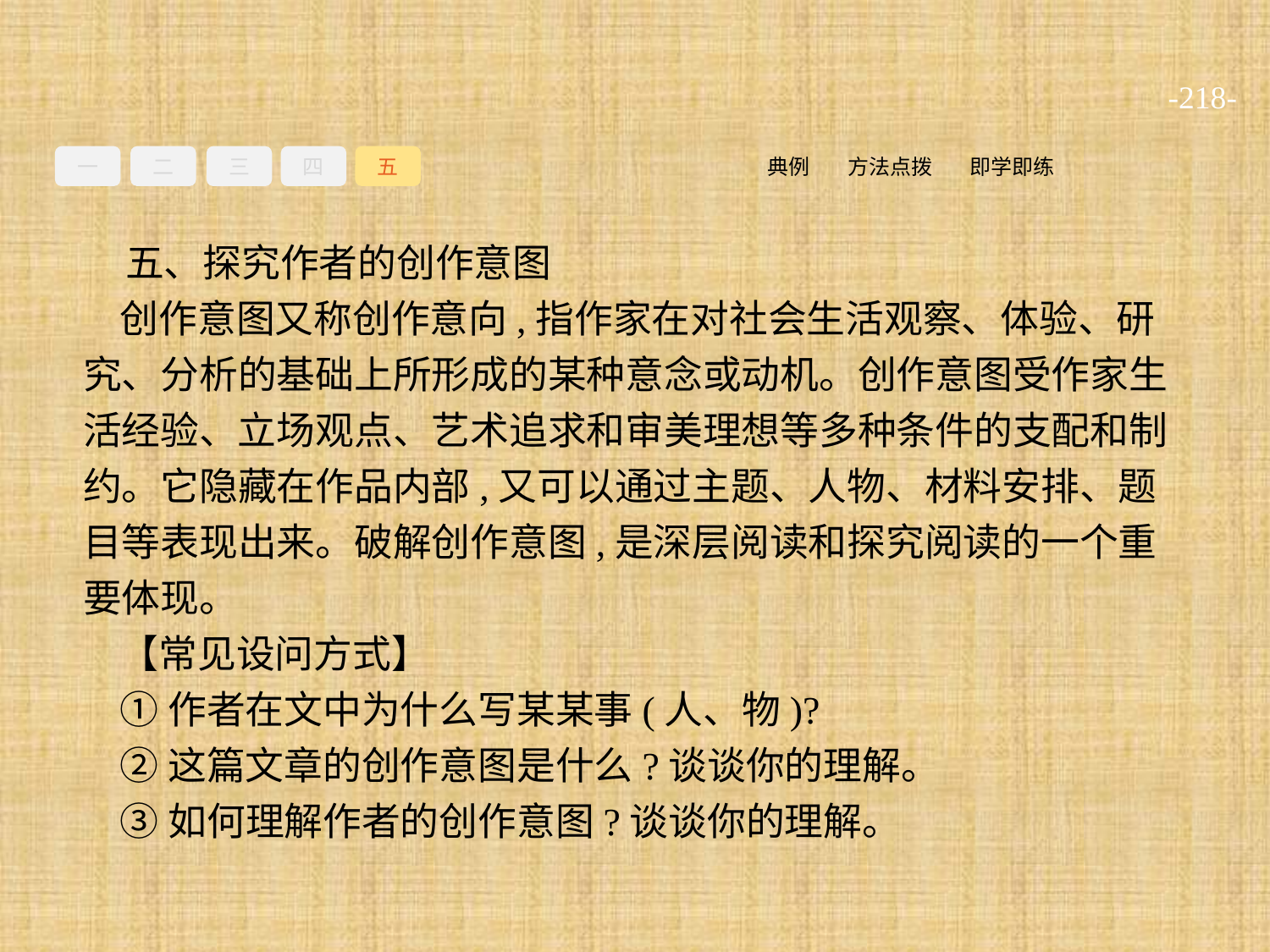

-218-
一
二
三
四
五
即学即练
方法点拨
典例
五、探究作者的创作意图
创作意图又称创作意向,指作家在对社会生活观察、体验、研究、分析的基础上所形成的某种意念或动机。创作意图受作家生活经验、立场观点、艺术追求和审美理想等多种条件的支配和制约。它隐藏在作品内部,又可以通过主题、人物、材料安排、题目等表现出来。破解创作意图,是深层阅读和探究阅读的一个重要体现。
【常见设问方式】
①作者在文中为什么写某某事(人、物)?
②这篇文章的创作意图是什么?谈谈你的理解。
③如何理解作者的创作意图?谈谈你的理解。